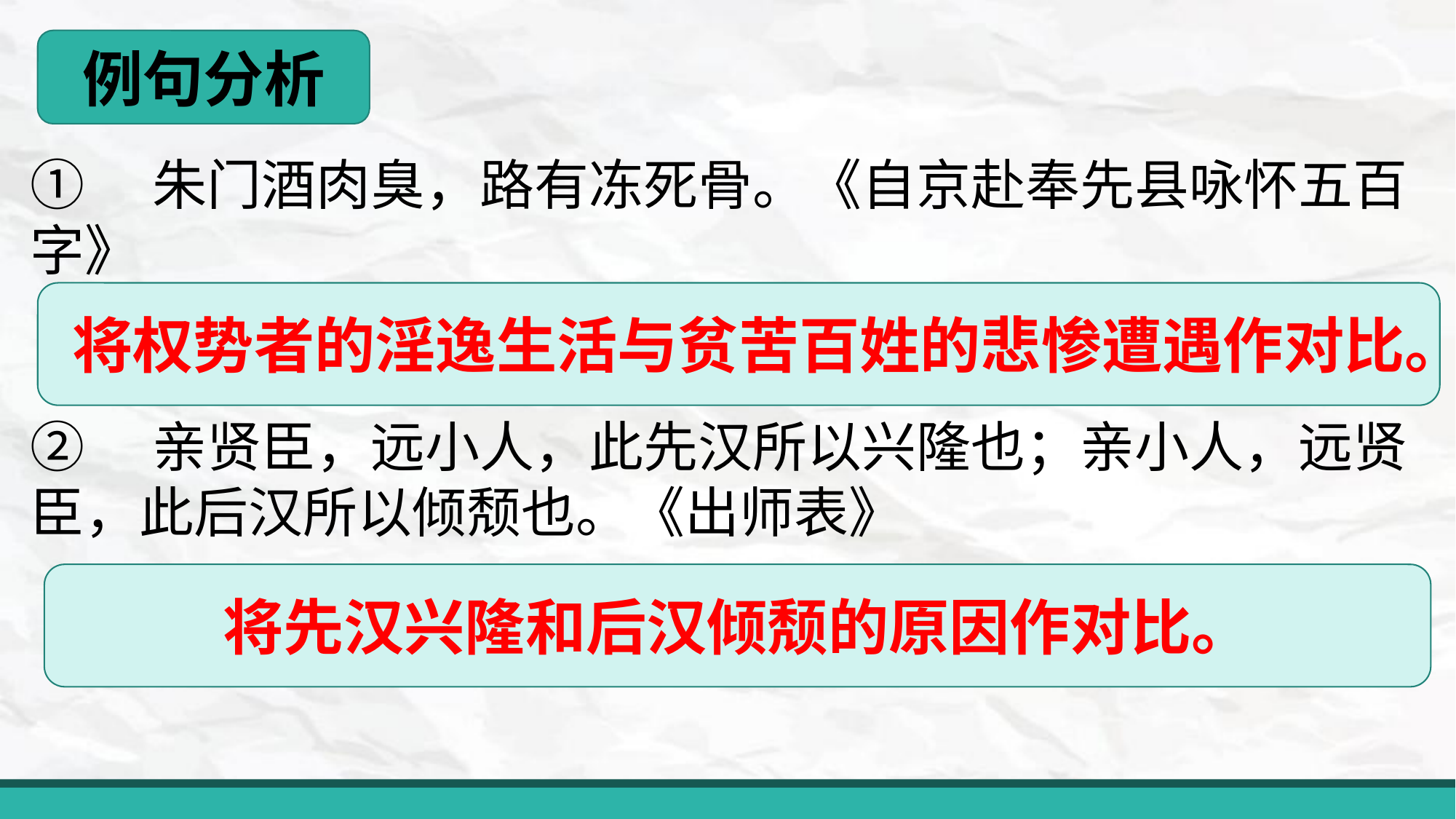

例句分析
①　朱门酒肉臭，路有冻死骨。《自京赴奉先县咏怀五百字》

②　亲贤臣，远小人，此先汉所以兴隆也；亲小人，远贤臣，此后汉所以倾颓也。《出师表》

将权势者的淫逸生活与贫苦百姓的悲惨遭遇作对比。
将先汉兴隆和后汉倾颓的原因作对比。